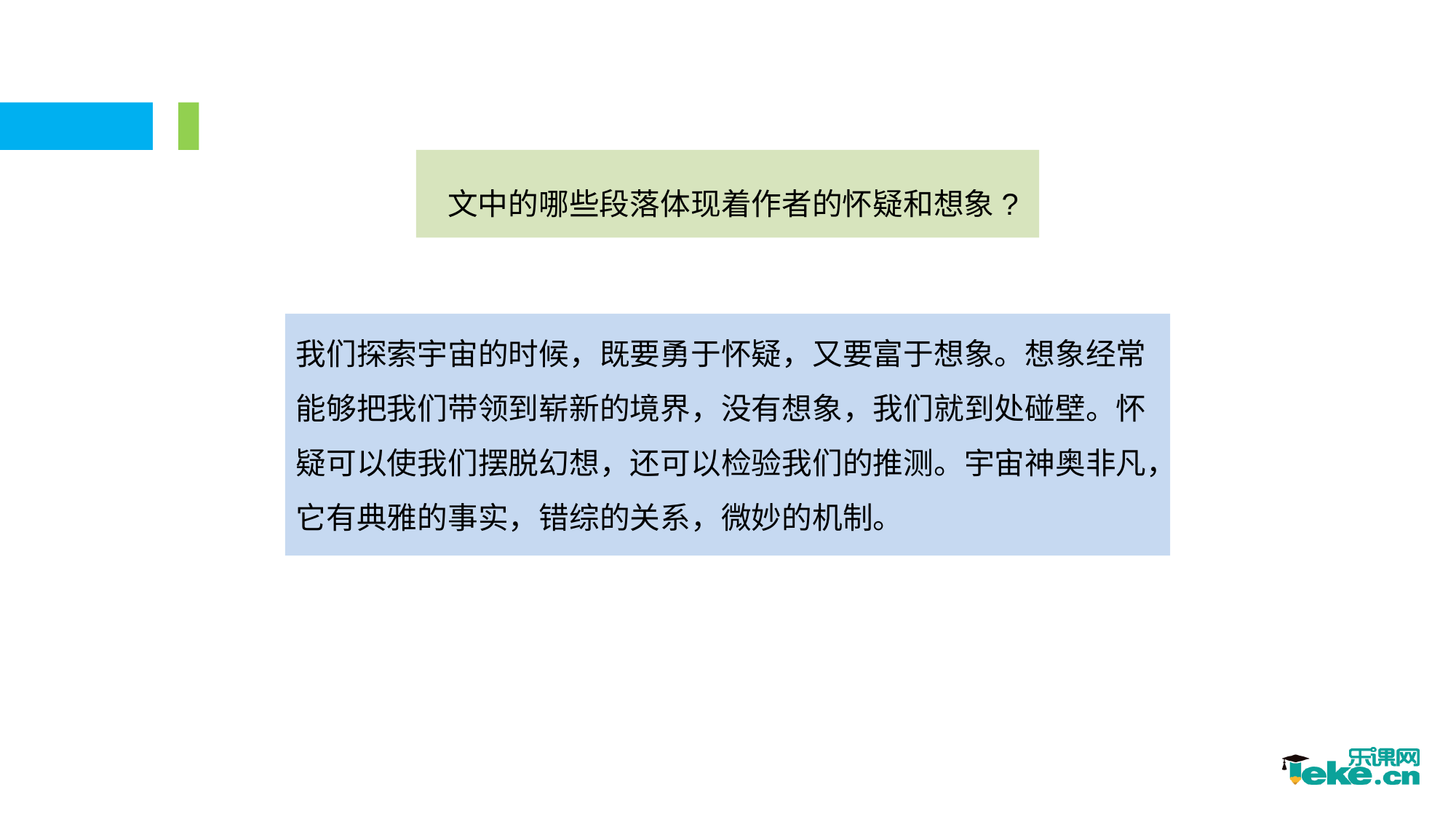

文中的哪些段落体现着作者的怀疑和想象?

我们探索宇宙的时候，既要勇于怀疑，又要富于想象。想象经常能够把我们带领到崭新的境界，没有想象，我们就到处碰壁。怀疑可以使我们摆脱幻想，还可以检验我们的推测。宇宙神奥非凡，它有典雅的事实，错综的关系，微妙的机制。